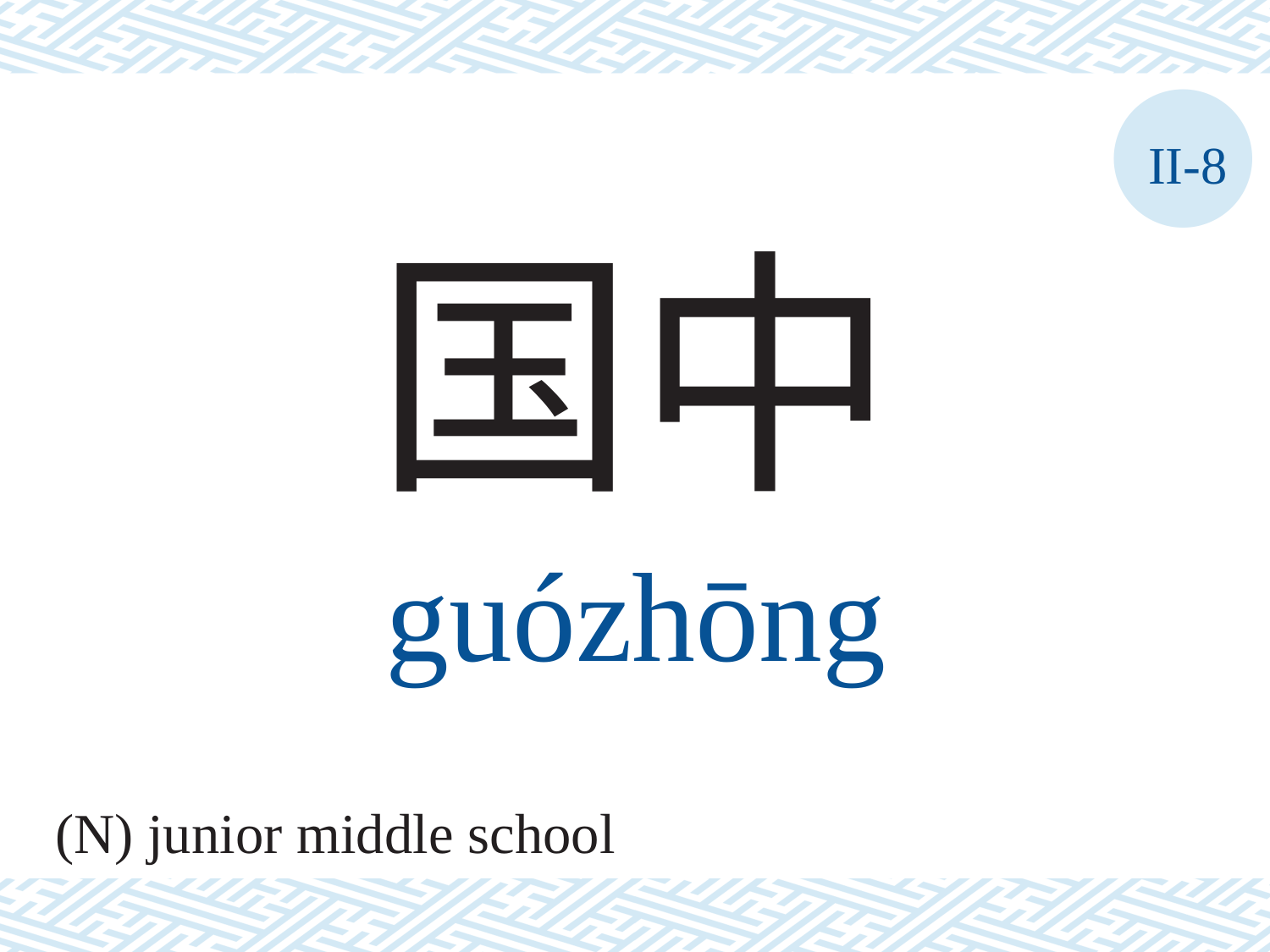

II-8
国中
guózhōng
(N) junior middle school